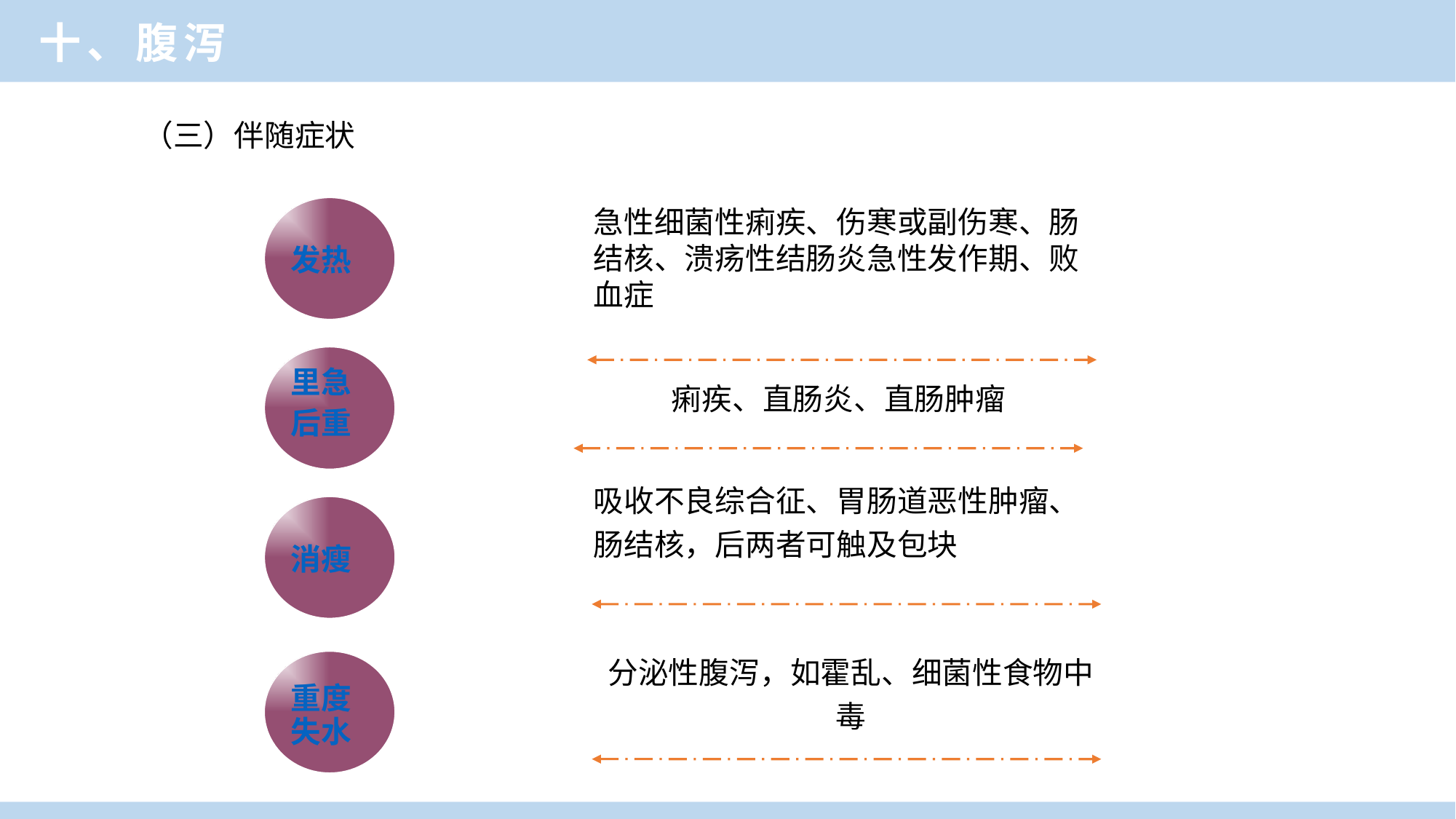

临床医学概论
十、腹泻
（三）伴随症状

发热
急性细菌性痢疾、伤寒或副伤寒、肠结核、溃疡性结肠炎急性发作期、败血症

里急
后重

痢疾、直肠炎、直肠肿瘤

吸收不良综合征、胃肠道恶性肿瘤、肠结核，后两者可触及包块

消瘦
分泌性腹泻，如霍乱、细菌性食物中毒

重度
失水